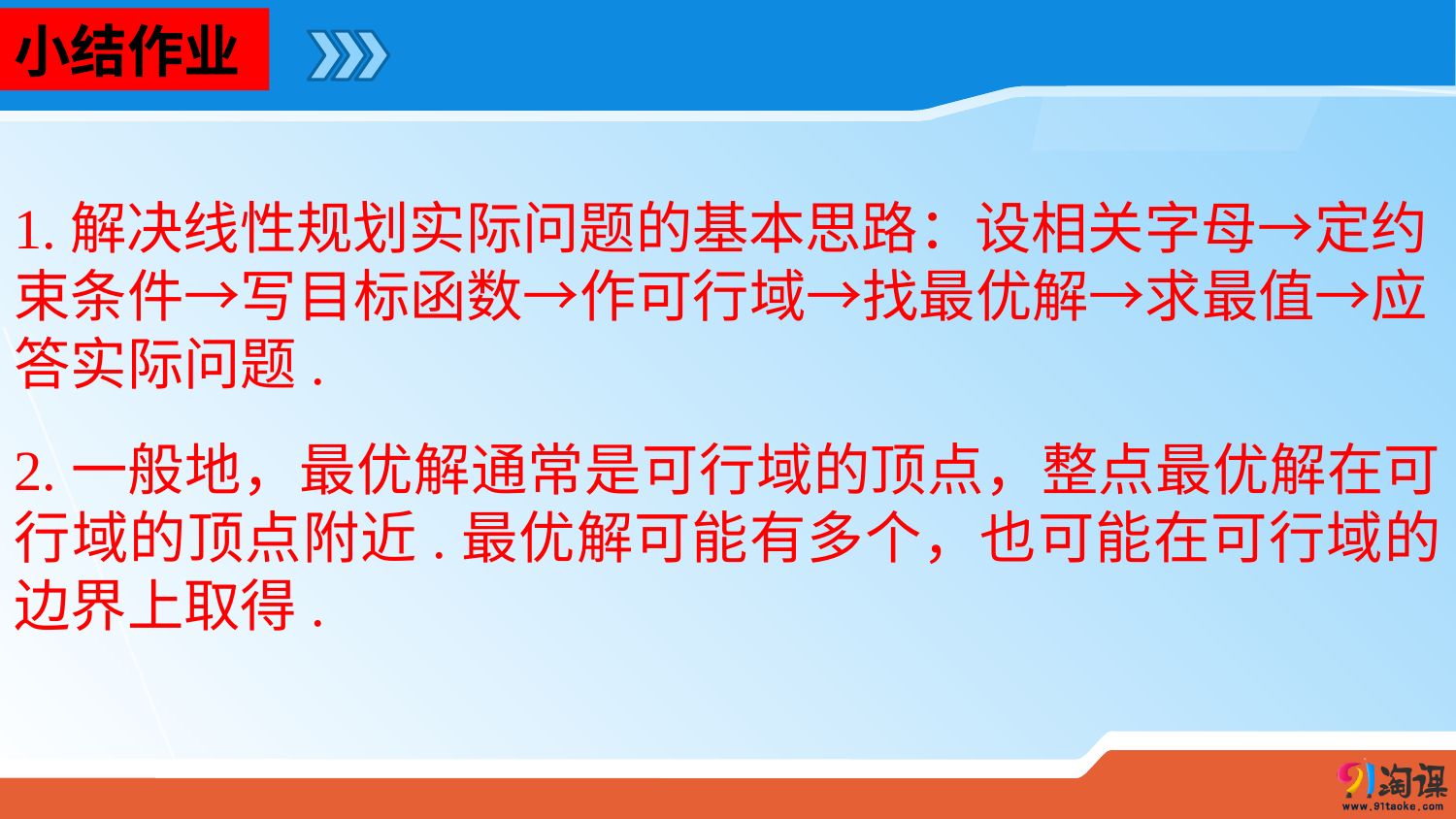

小结作业
1.解决线性规划实际问题的基本思路：设相关字母→定约束条件→写目标函数→作可行域→找最优解→求最值→应答实际问题.

2.一般地，最优解通常是可行域的顶点，整点最优解在可行域的顶点附近.最优解可能有多个，也可能在可行域的边界上取得.